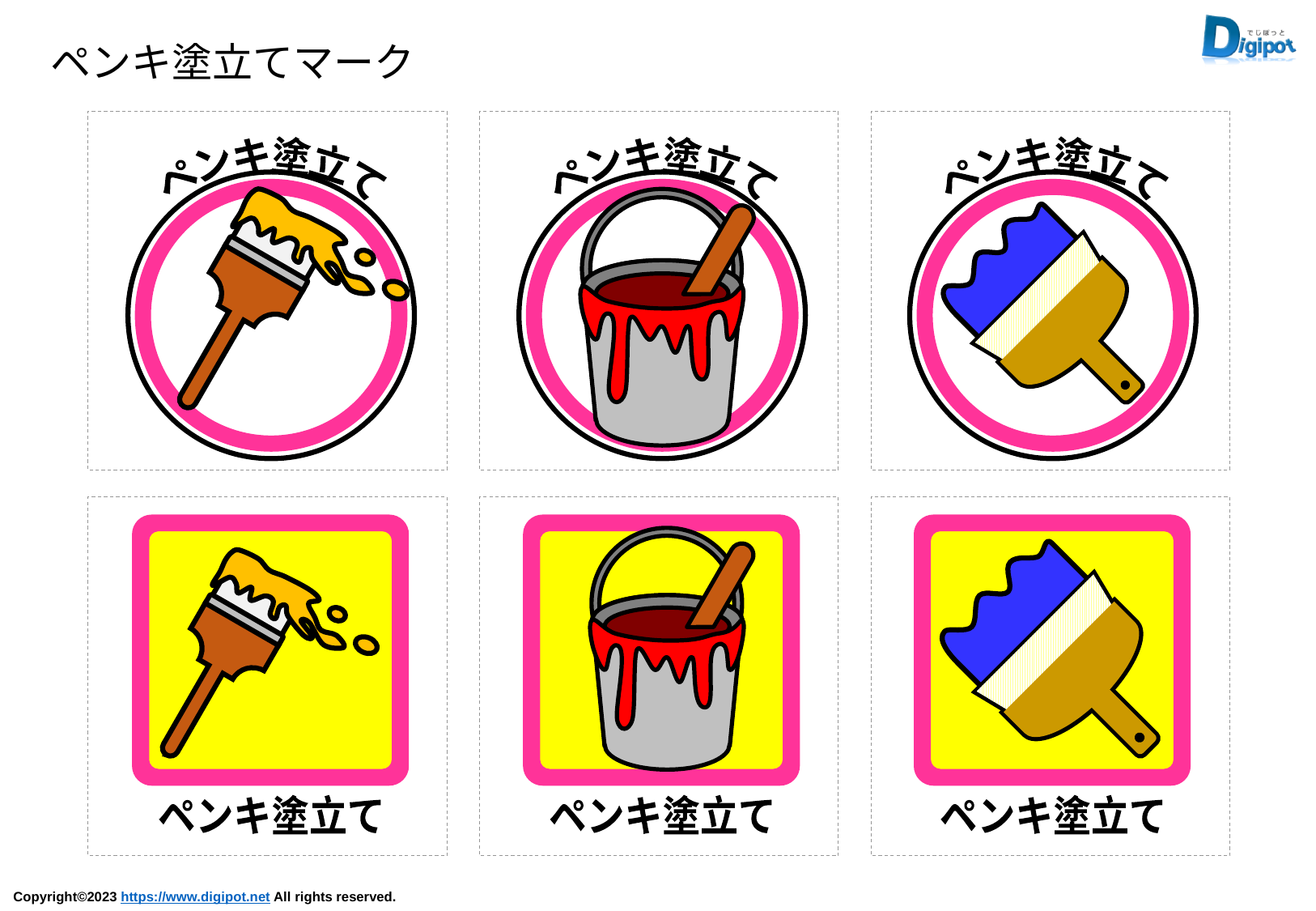

ペンキ塗立てマーク
ペンキ塗立て

ペンキ塗立て

ペンキ塗立て

ペンキ塗立て

ペンキ塗立て

ペンキ塗立て